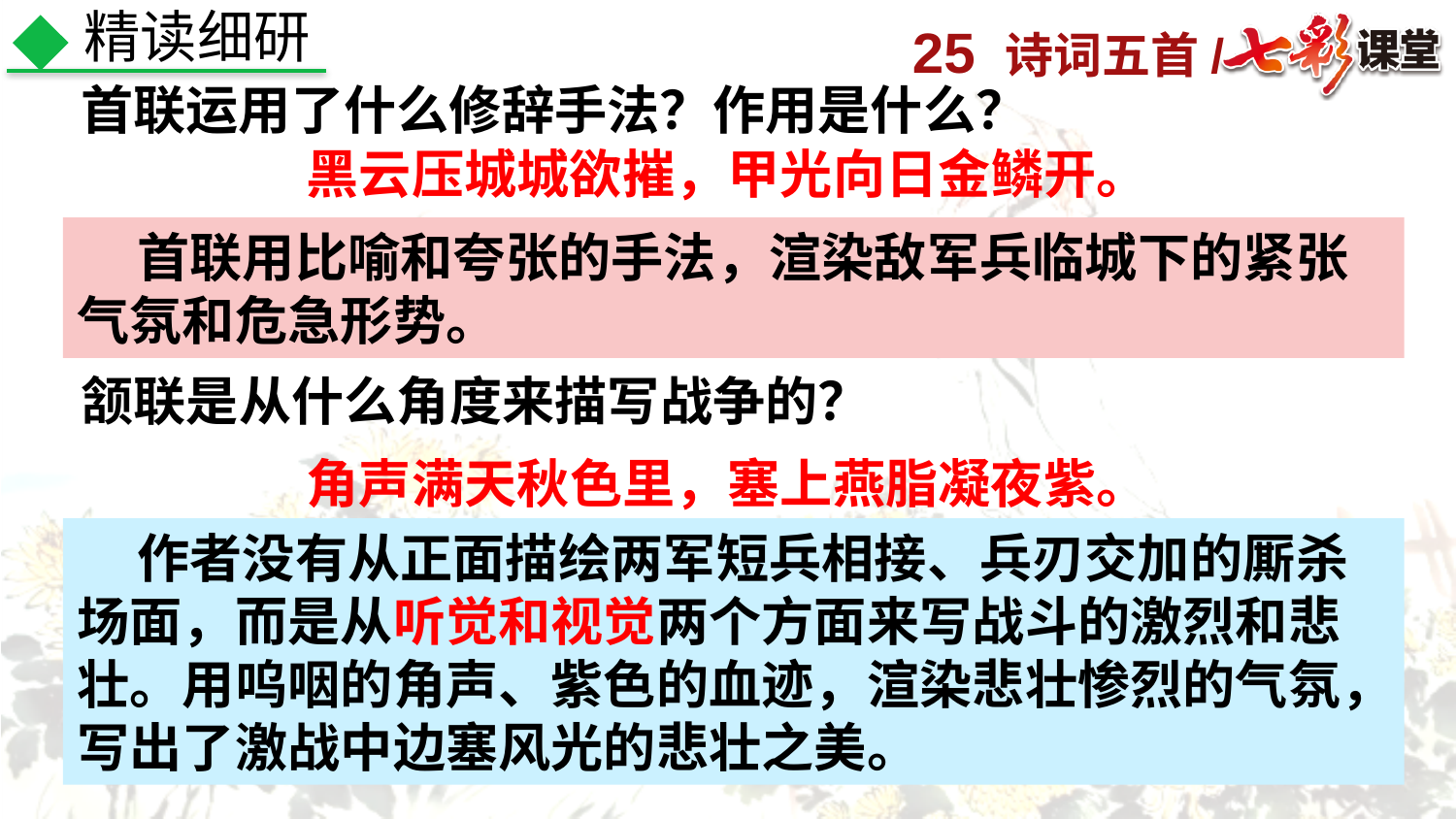

精读细研

首联运用了什么修辞手法？作用是什么？
黑云压城城欲摧，甲光向日金鳞开。
    首联用比喻和夸张的手法，渲染敌军兵临城下的紧张气氛和危急形势。
颔联是从什么角度来描写战争的？
角声满天秋色里，塞上燕脂凝夜紫。
    作者没有从正面描绘两军短兵相接、兵刃交加的厮杀场面，而是从听觉和视觉两个方面来写战斗的激烈和悲壮。用呜咽的角声、紫色的血迹，渲染悲壮惨烈的气氛，写出了激战中边塞风光的悲壮之美。